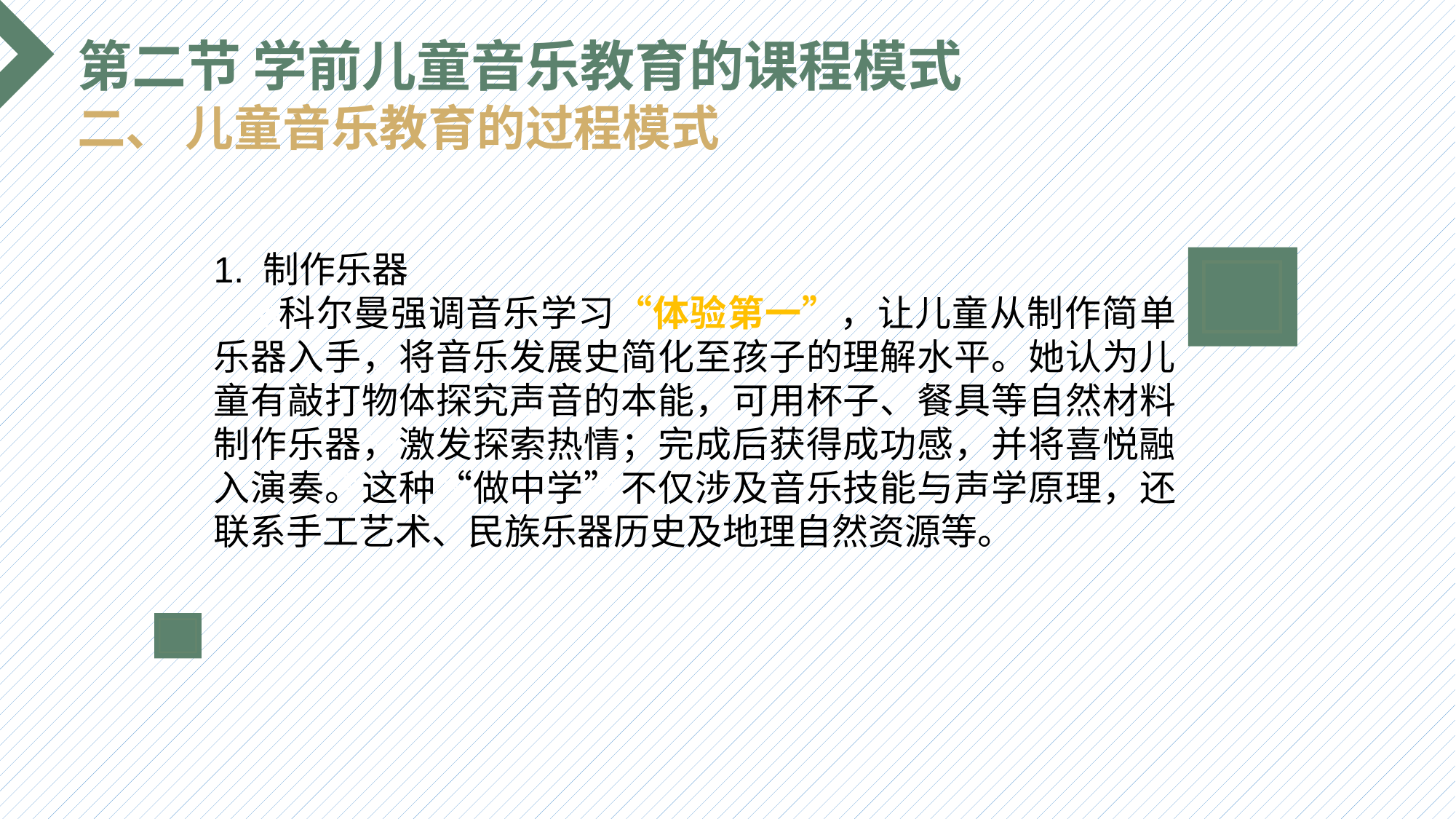

第二节 学前儿童音乐教育的课程模式
二、 儿童音乐教育的过程模式

1. 制作乐器
      科尔曼强调音乐学习“体验第一”，让儿童从制作简单乐器入手，将音乐发展史简化至孩子的理解水平。她认为儿童有敲打物体探究声音的本能，可用杯子、餐具等自然材料制作乐器，激发探索热情；完成后获得成功感，并将喜悦融入演奏。这种“做中学”不仅涉及音乐技能与声学原理，还联系手工艺术、民族乐器历史及地理自然资源等。

选题背景
输入您的内容，请简要说明，言简意赅即可输入您的内容，请简要说明，言简意赅即可输入您的内容，请简要说明，言简意赅即可输入您的内容，请简要说明，言简意赅即可